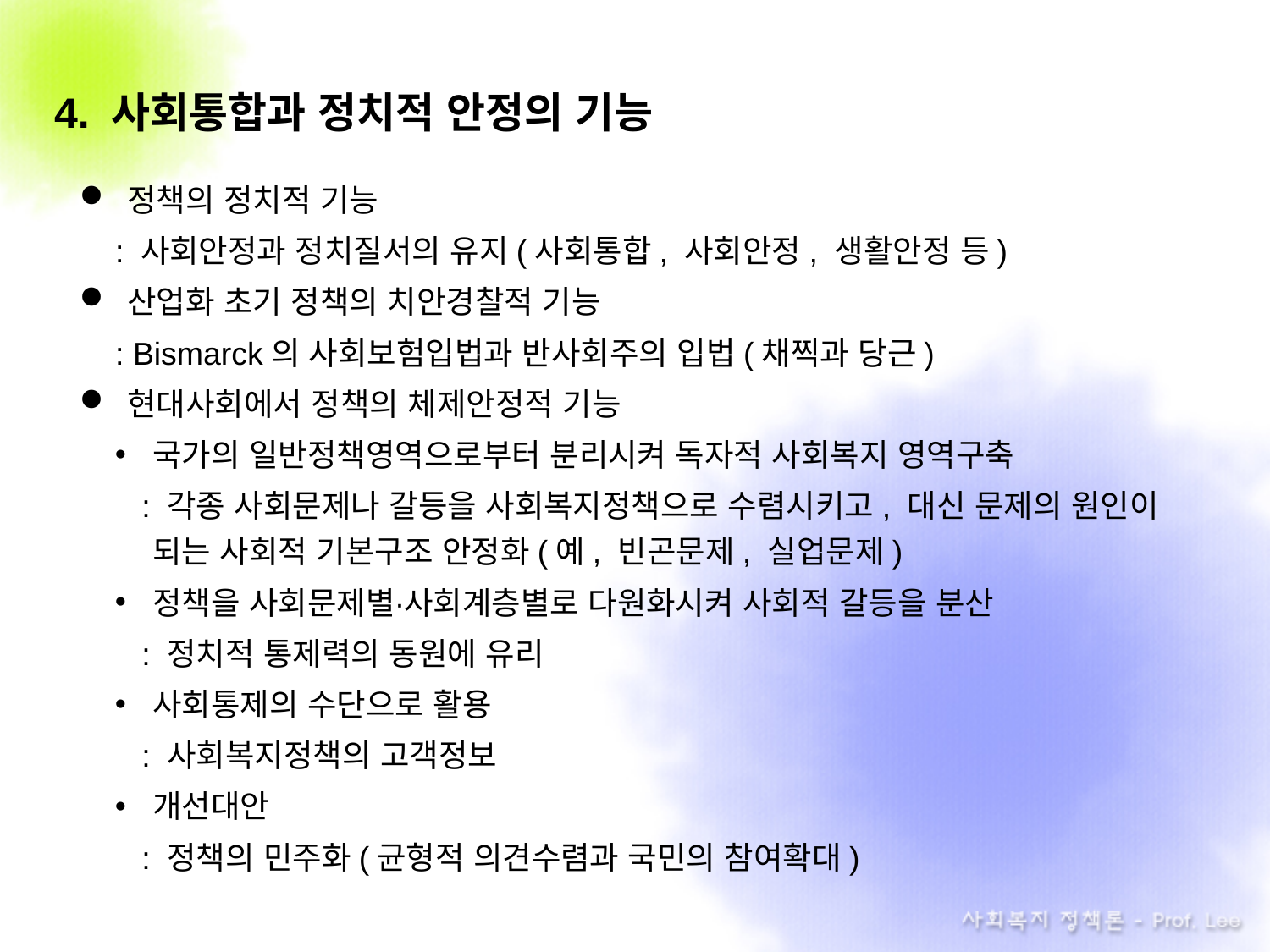

4. 사회통합과 정치적 안정의 기능

정책의 정치적 기능
    : 사회안정과 정치질서의 유지(사회통합, 사회안정, 생활안정 등)
산업화 초기 정책의 치안경찰적 기능
    : Bismarck의 사회보험입법과 반사회주의 입법(채찍과 당근)
현대사회에서 정책의 체제안정적 기능
국가의 일반정책영역으로부터 분리시켜 독자적 사회복지 영역구축
   : 각종 사회문제나 갈등을 사회복지정책으로 수렴시키고, 대신 문제의 원인이 되는 사회적 기본구조 안정화(예, 빈곤문제, 실업문제)
정책을 사회문제별∙사회계층별로 다원화시켜 사회적 갈등을 분산
   : 정치적 통제력의 동원에 유리
사회통제의 수단으로 활용
   : 사회복지정책의 고객정보
개선대안
   : 정책의 민주화(균형적 의견수렴과 국민의 참여확대)